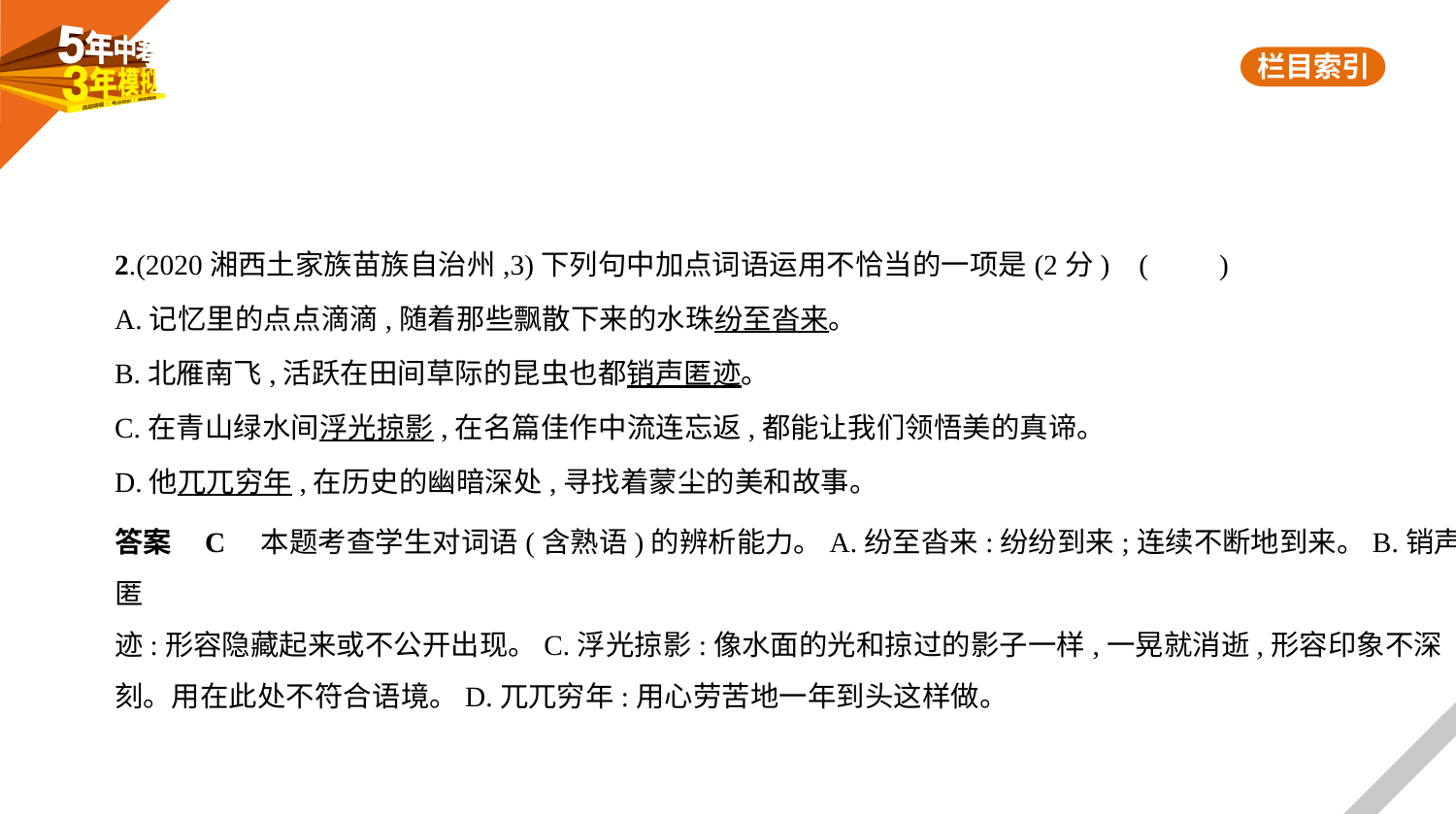

2.(2020湘西土家族苗族自治州,3)下列句中加点词语运用不恰当的一项是(2分) (　　)
A.记忆里的点点滴滴,随着那些飘散下来的水珠纷至沓来。
B.北雁南飞,活跃在田间草际的昆虫也都销声匿迹。
C.在青山绿水间浮光掠影,在名篇佳作中流连忘返,都能让我们领悟美的真谛。
D.他兀兀穷年,在历史的幽暗深处,寻找着蒙尘的美和故事。
答案    C　本题考查学生对词语(含熟语)的辨析能力。A.纷至沓来:纷纷到来;连续不断地到来。B.销声匿
迹:形容隐藏起来或不公开出现。C.浮光掠影:像水面的光和掠过的影子一样,一晃就消逝,形容印象不深
刻。用在此处不符合语境。D.兀兀穷年:用心劳苦地一年到头这样做。